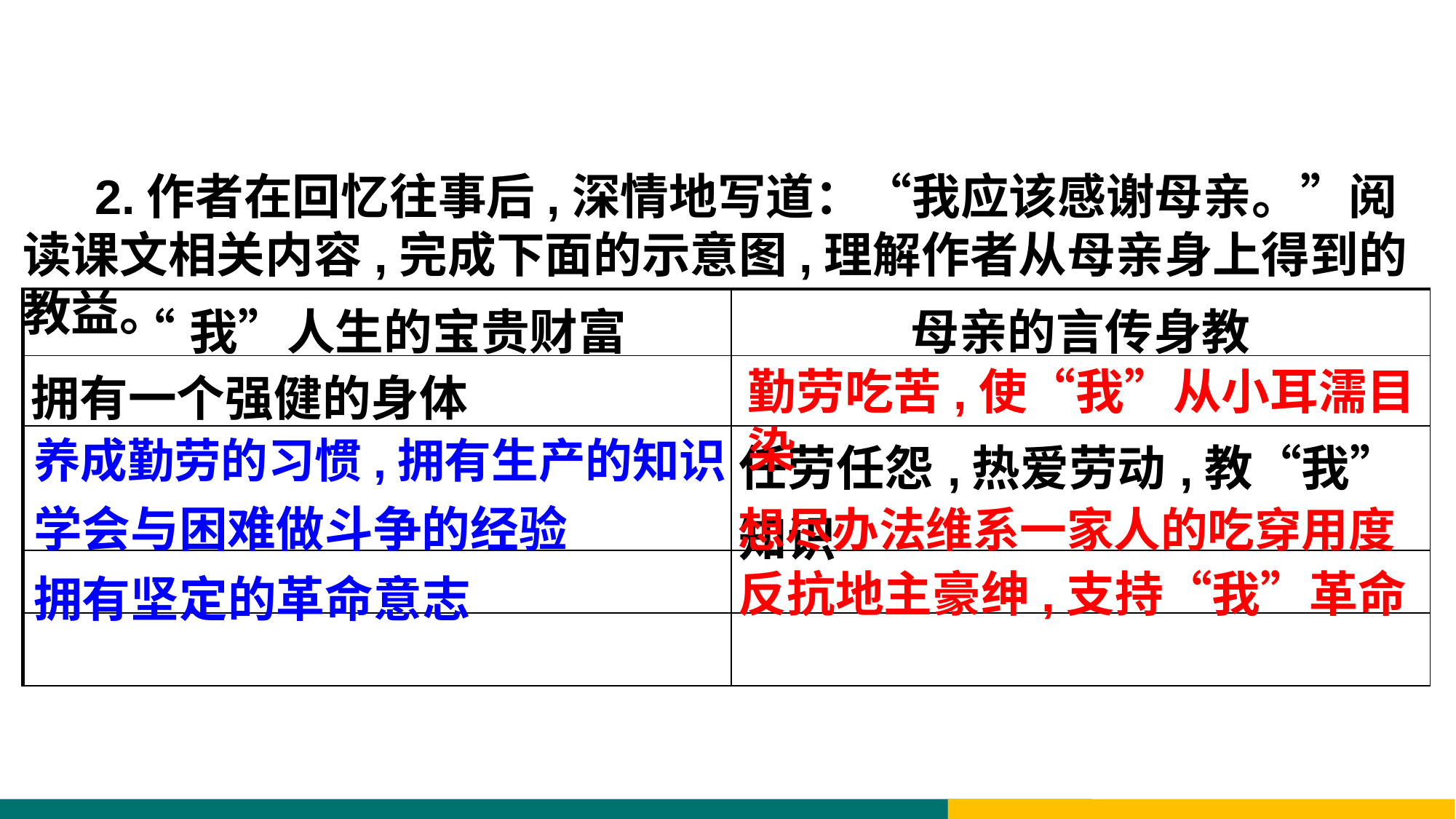

2.作者在回忆往事后,深情地写道：“我应该感谢母亲。”阅读课文相关内容,完成下面的示意图,理解作者从母亲身上得到的教益。
| “我”人生的宝贵财富 | 母亲的言传身教 |
| --- | --- |
| 拥有一个强健的身体 |  |
|  | 任劳任怨,热爱劳动,教“我”知识 |
|  |  |
|  |  |
勤劳吃苦,使“我”从小耳濡目染
养成勤劳的习惯,拥有生产的知识
学会与困难做斗争的经验
想尽办法维系一家人的吃穿用度
反抗地主豪绅,支持“我”革命
拥有坚定的革命意志